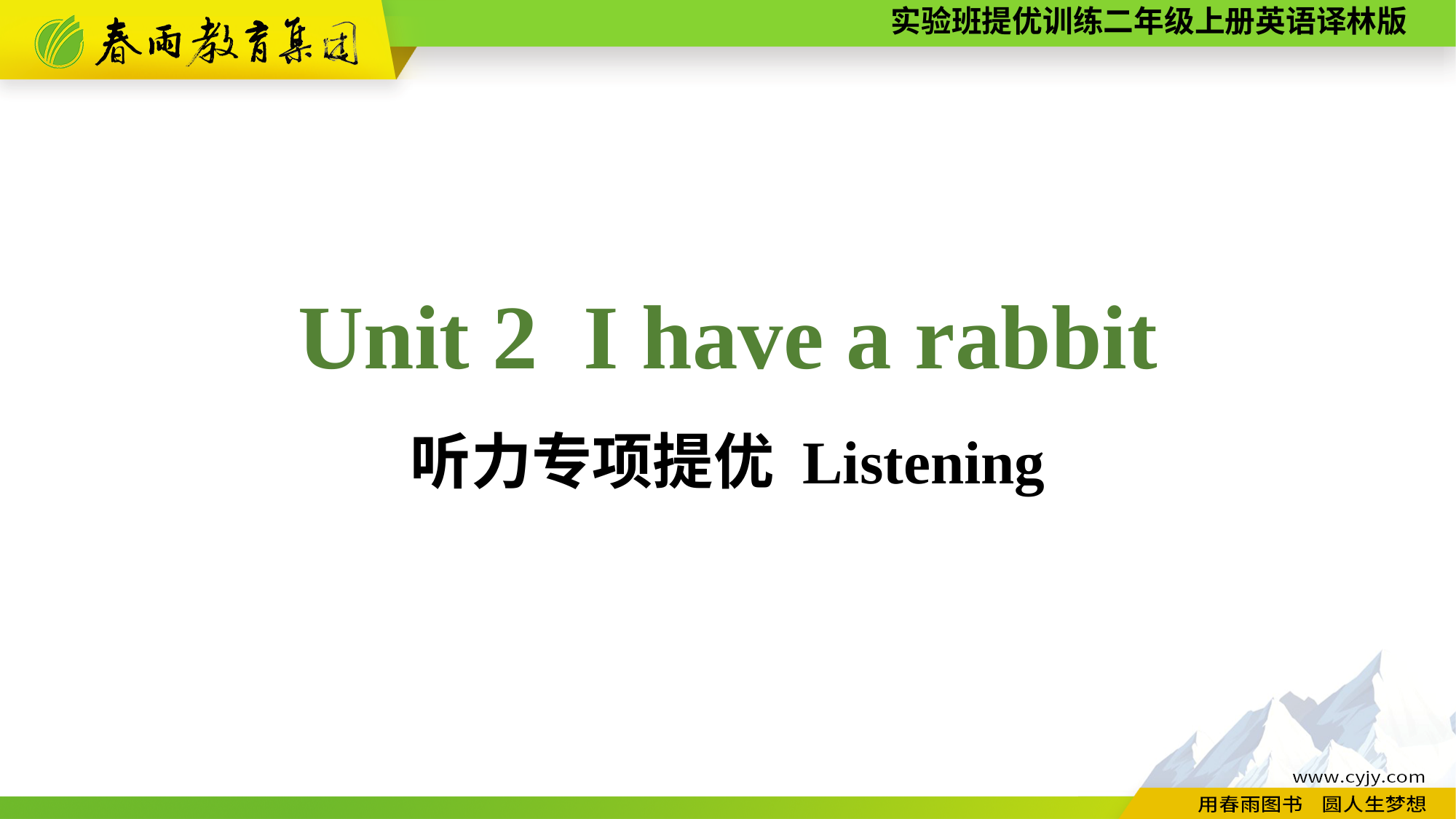

Unit 2  I have a rabbit
听力专项提优 Listening